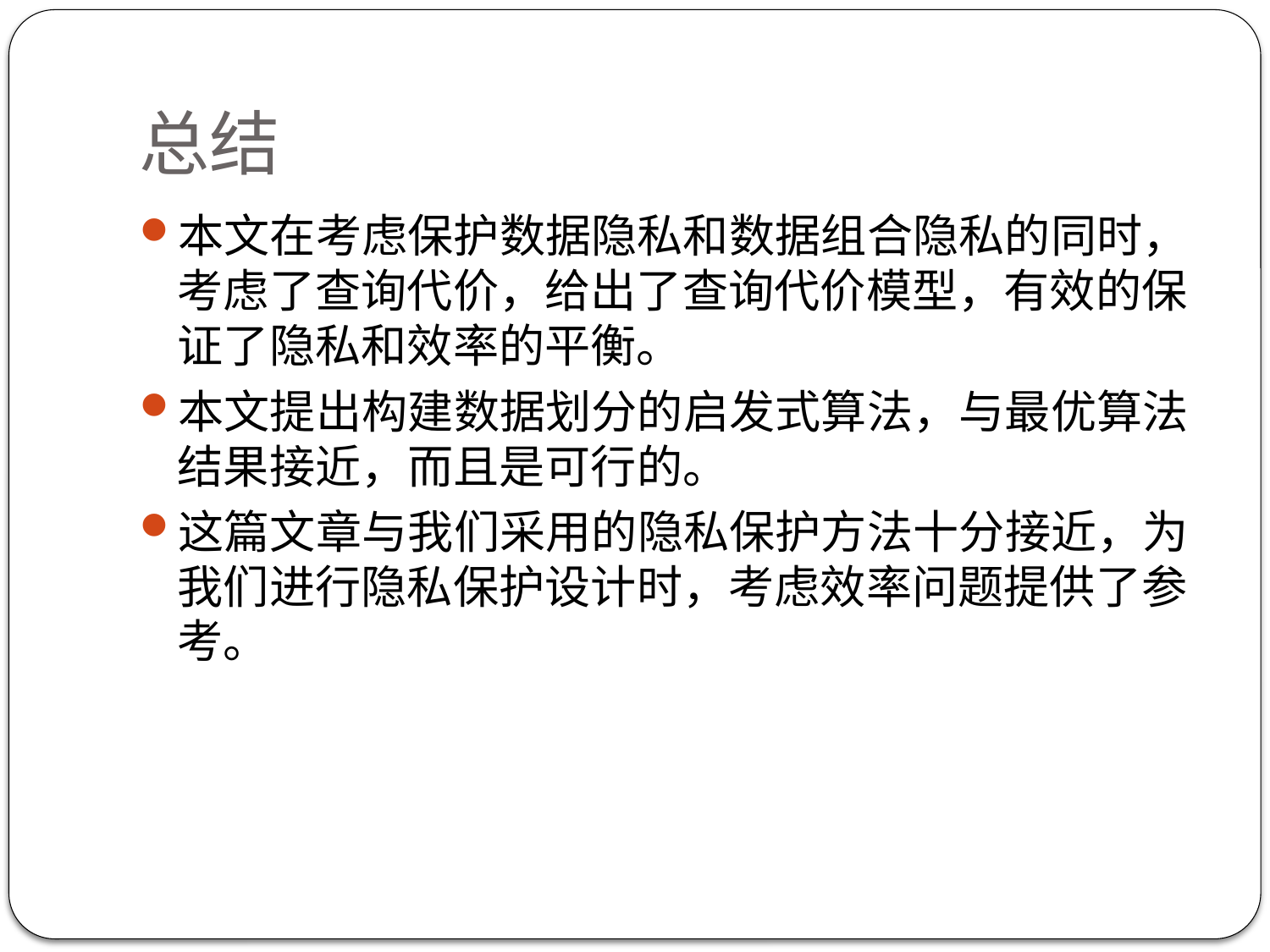

# 总结
本文在考虑保护数据隐私和数据组合隐私的同时，考虑了查询代价，给出了查询代价模型，有效的保证了隐私和效率的平衡。
本文提出构建数据划分的启发式算法，与最优算法结果接近，而且是可行的。
这篇文章与我们采用的隐私保护方法十分接近，为我们进行隐私保护设计时，考虑效率问题提供了参考。